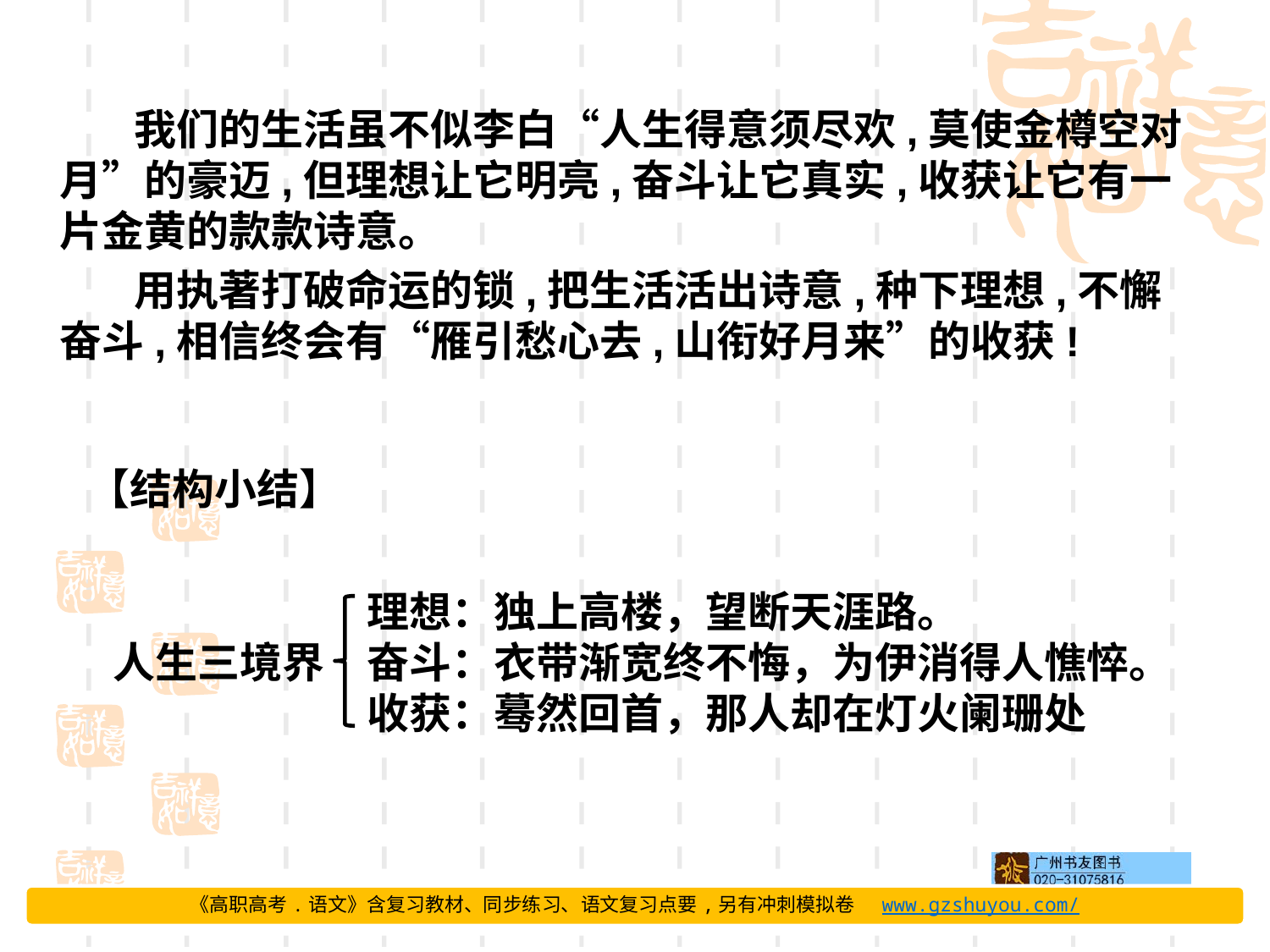

我们的生活虽不似李白“人生得意须尽欢,莫使金樽空对月”的豪迈,但理想让它明亮,奋斗让它真实,收获让它有一片金黄的款款诗意。
用执著打破命运的锁,把生活活出诗意,种下理想,不懈奋斗,相信终会有“雁引愁心去,山衔好月来”的收获!
【结构小结】
		理想：独上高楼，望断天涯路。
人生三境界	奋斗：衣带渐宽终不悔，为伊消得人憔悴。
		收获：蓦然回首，那人却在灯火阑珊处